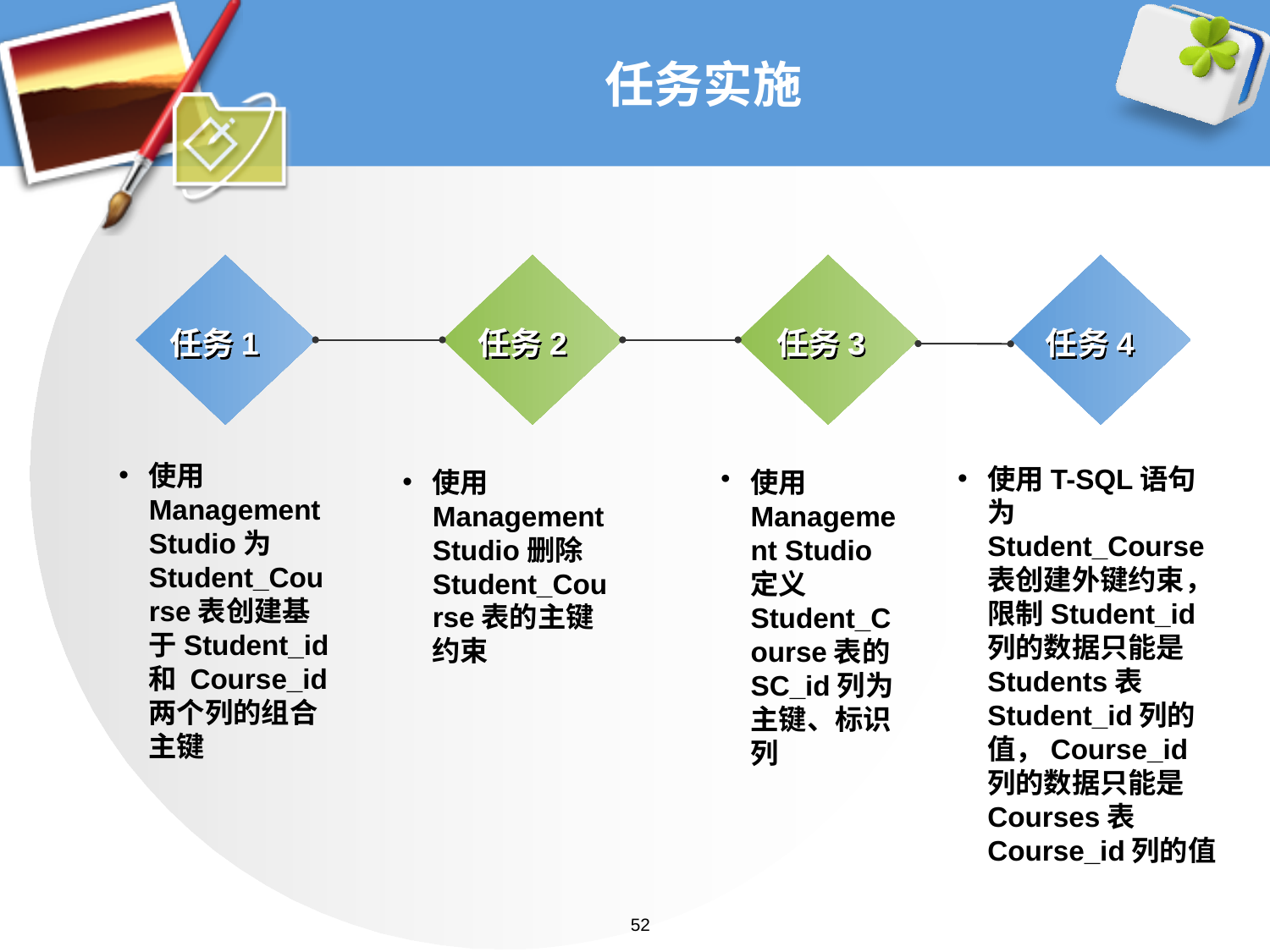

# 任务实施

任务1
任务2
任务3
任务4
使用Management Studio为Student_Course表创建基于Student_id和 Course_id两个列的组合主键
使用T-SQL语句为Student_Course表创建外键约束，限制Student_id列的数据只能是Students表Student_id列的值，Course_id列的数据只能是Courses表Course_id列的值
使用Management Studio删除Student_Course表的主键约束
使用Management Studio定义Student_Course表的SC_id列为主键、标识列
52